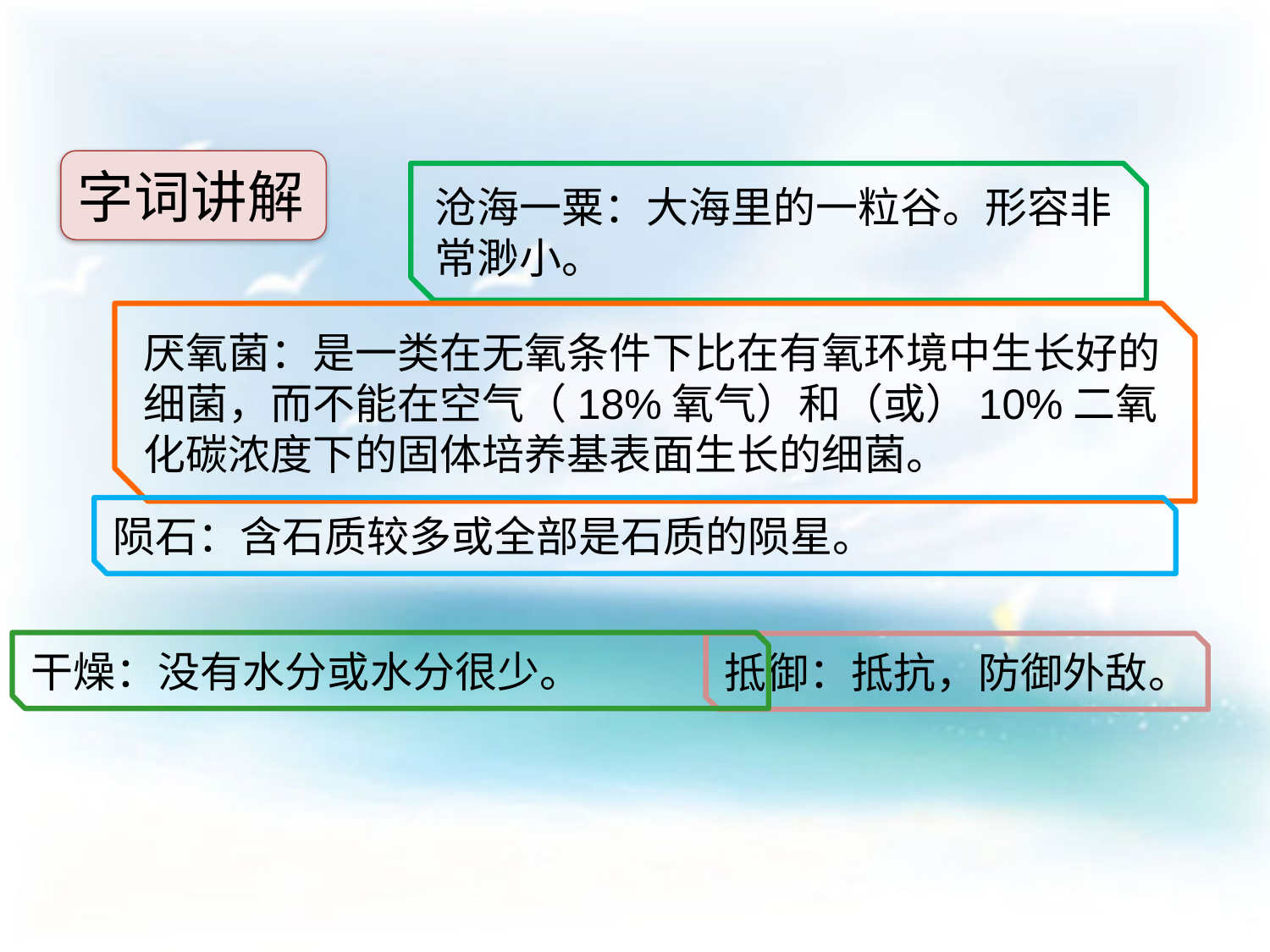

字词讲解
沧海一粟：大海里的一粒谷。形容非常渺小。
厌氧菌：是一类在无氧条件下比在有氧环境中生长好的细菌，而不能在空气（18%氧气）和（或）10%二氧化碳浓度下的固体培养基表面生长的细菌。
陨石：含石质较多或全部是石质的陨星。
干燥：没有水分或水分很少。
抵御：抵抗，防御外敌。